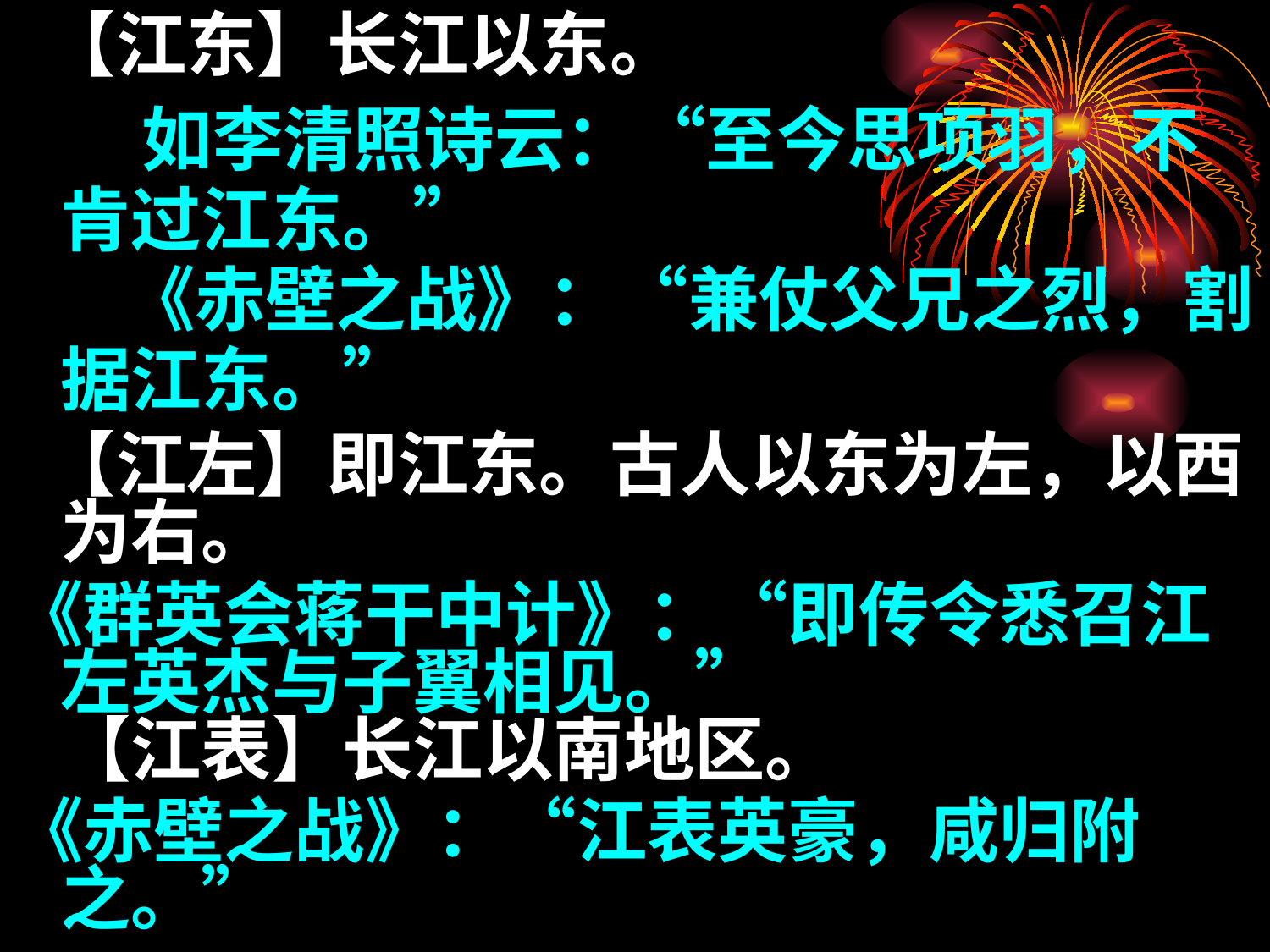

【江东】长江以东。
       如李清照诗云：“至今思项羽，不肯过江东。”
    《赤壁之战》：“兼仗父兄之烈，割据江东。”
 【江左】即江东。古人以东为左，以西为右。
《群英会蒋干中计》：“即传令悉召江左英杰与子翼相见。”
【江表】长江以南地区。
《赤壁之战》：“江表英豪，咸归附之。”